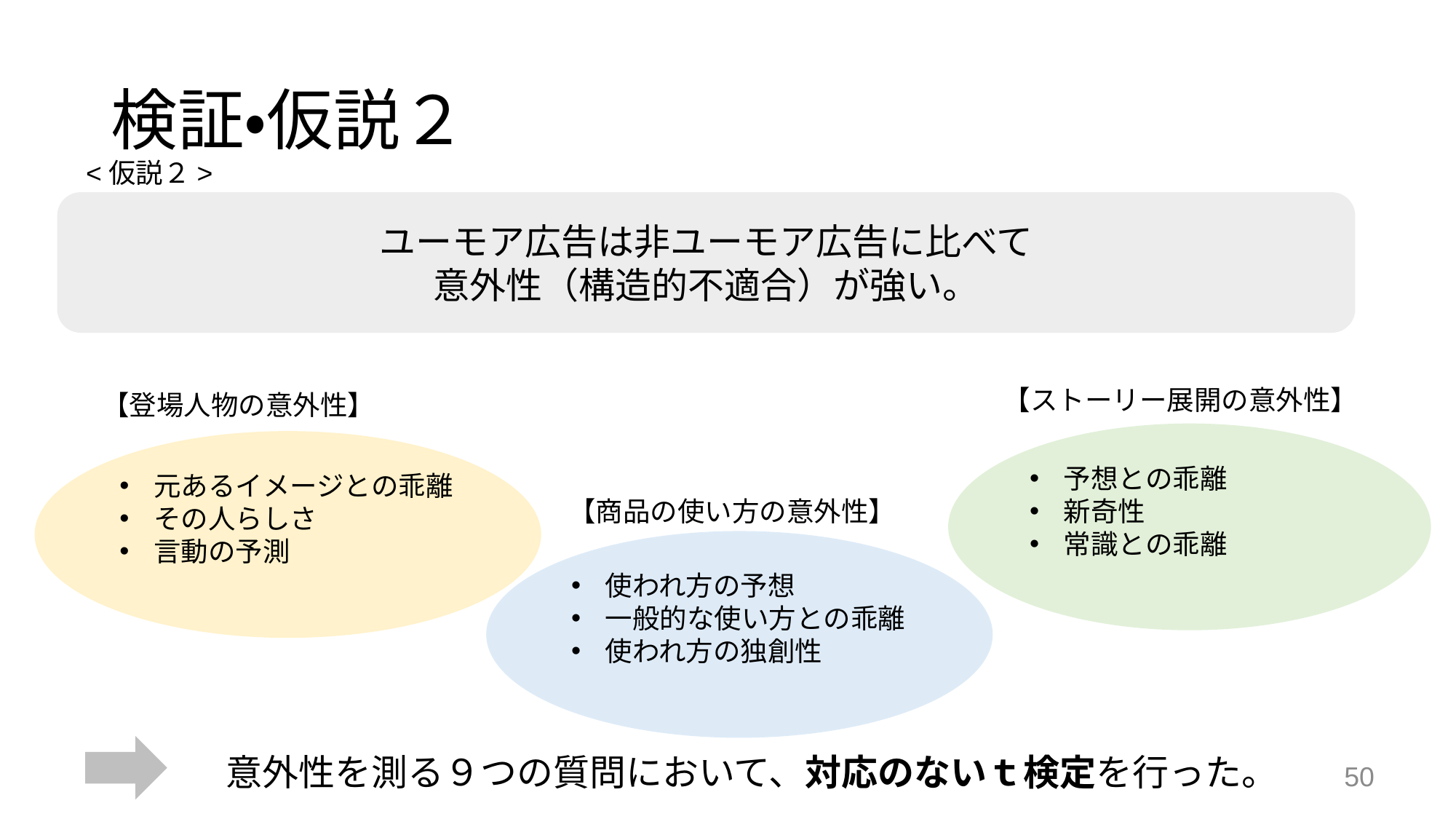

# 検証・仮説２
<仮説２>
ユーモア広告は非ユーモア広告に比べて
意外性（構造的不適合）が強い。
【ストーリー展開の意外性】
【登場人物の意外性】
予想との乖離
新奇性
常識との乖離

元あるイメージとの乖離
その人らしさ
言動の予測

【商品の使い方の意外性】
使われ方の予想
一般的な使い方との乖離
使われ方の独創性

意外性を測る９つの質問において、対応のないｔ検定を行った。
50